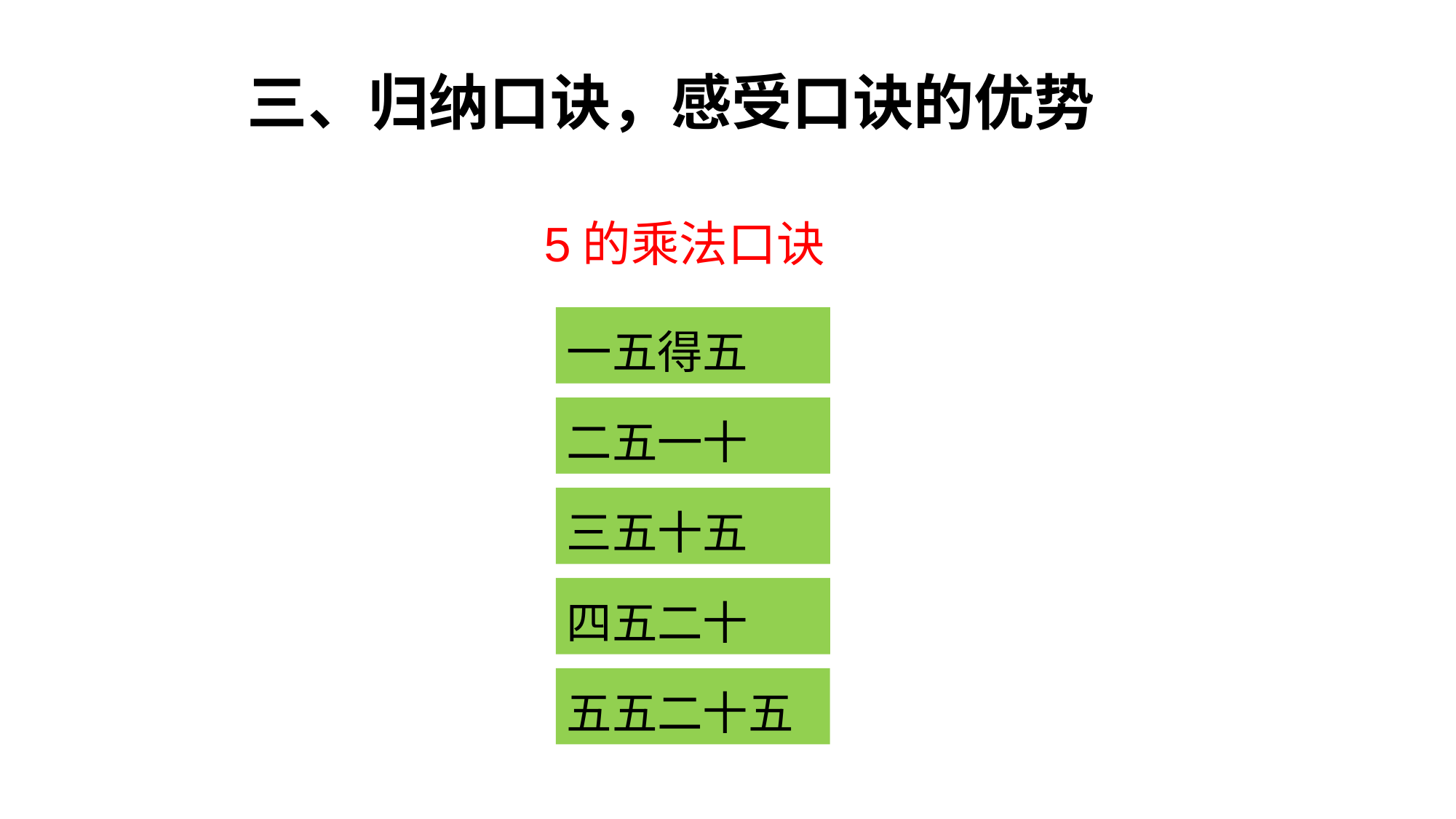

三、归纳口诀，感受口诀的优势
5的乘法口诀
一五得五
二五一十
三五十五
四五二十
五五二十五